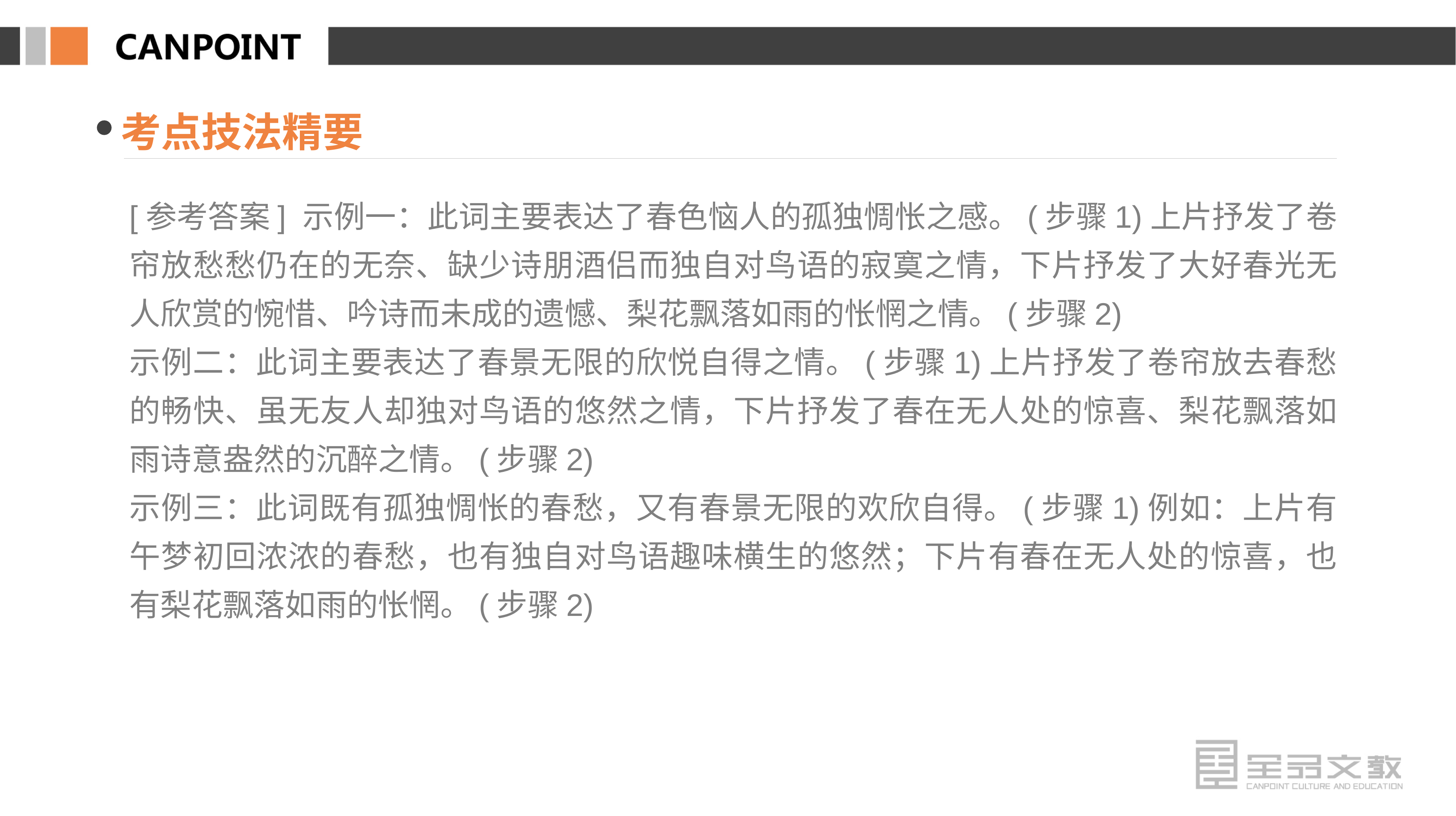

考点技法精要

[参考答案] 示例一：此词主要表达了春色恼人的孤独惆怅之感。(步骤1)上片抒发了卷帘放愁愁仍在的无奈、缺少诗朋酒侣而独自对鸟语的寂寞之情，下片抒发了大好春光无人欣赏的惋惜、吟诗而未成的遗憾、梨花飘落如雨的怅惘之情。(步骤2)
示例二：此词主要表达了春景无限的欣悦自得之情。(步骤1)上片抒发了卷帘放去春愁的畅快、虽无友人却独对鸟语的悠然之情，下片抒发了春在无人处的惊喜、梨花飘落如雨诗意盎然的沉醉之情。(步骤2)
示例三：此词既有孤独惆怅的春愁，又有春景无限的欢欣自得。(步骤1)例如：上片有午梦初回浓浓的春愁，也有独自对鸟语趣味横生的悠然；下片有春在无人处的惊喜，也有梨花飘落如雨的怅惘。(步骤2)